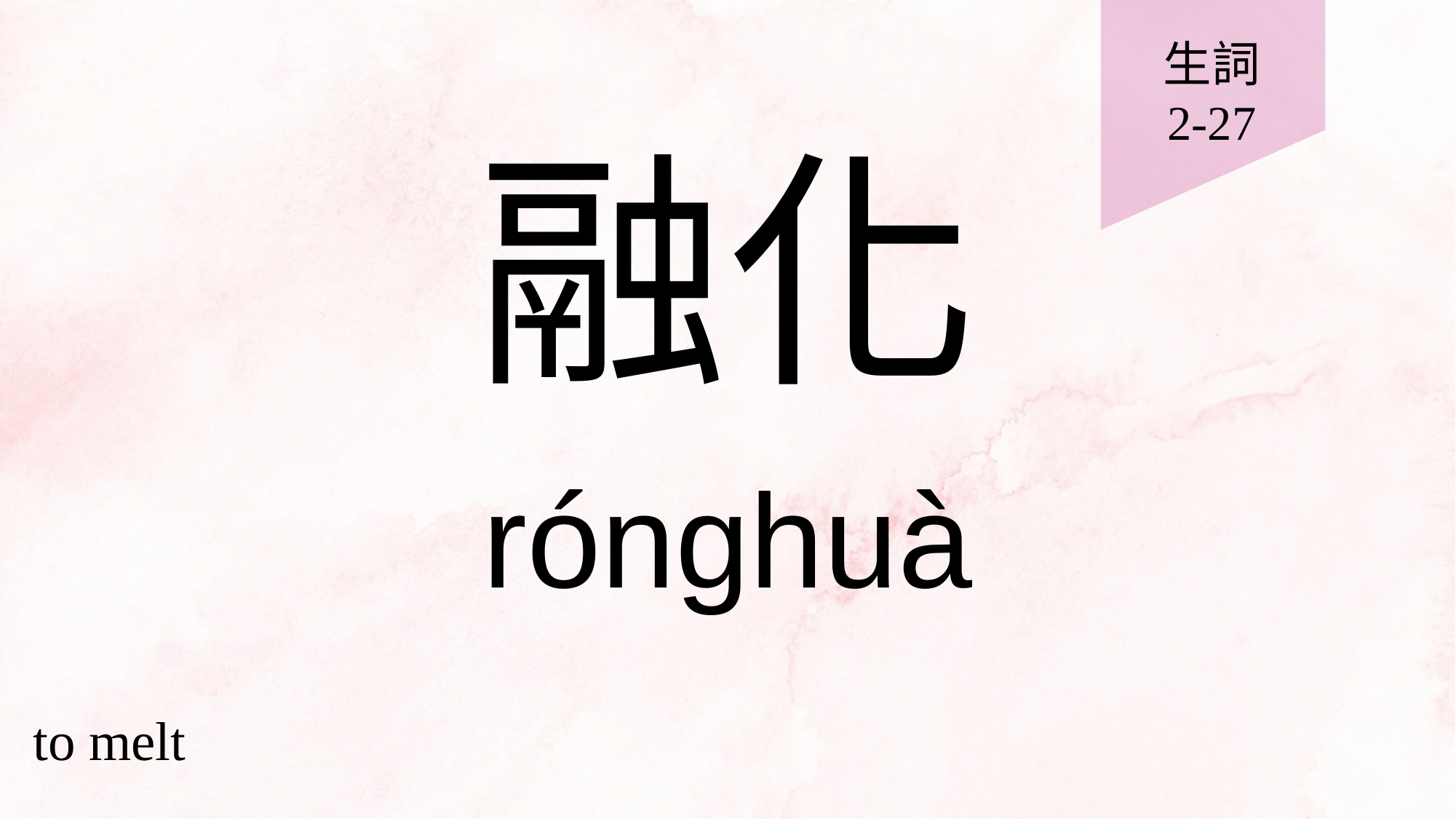

生詞
2-27
# 融化
rónghuà
to melt